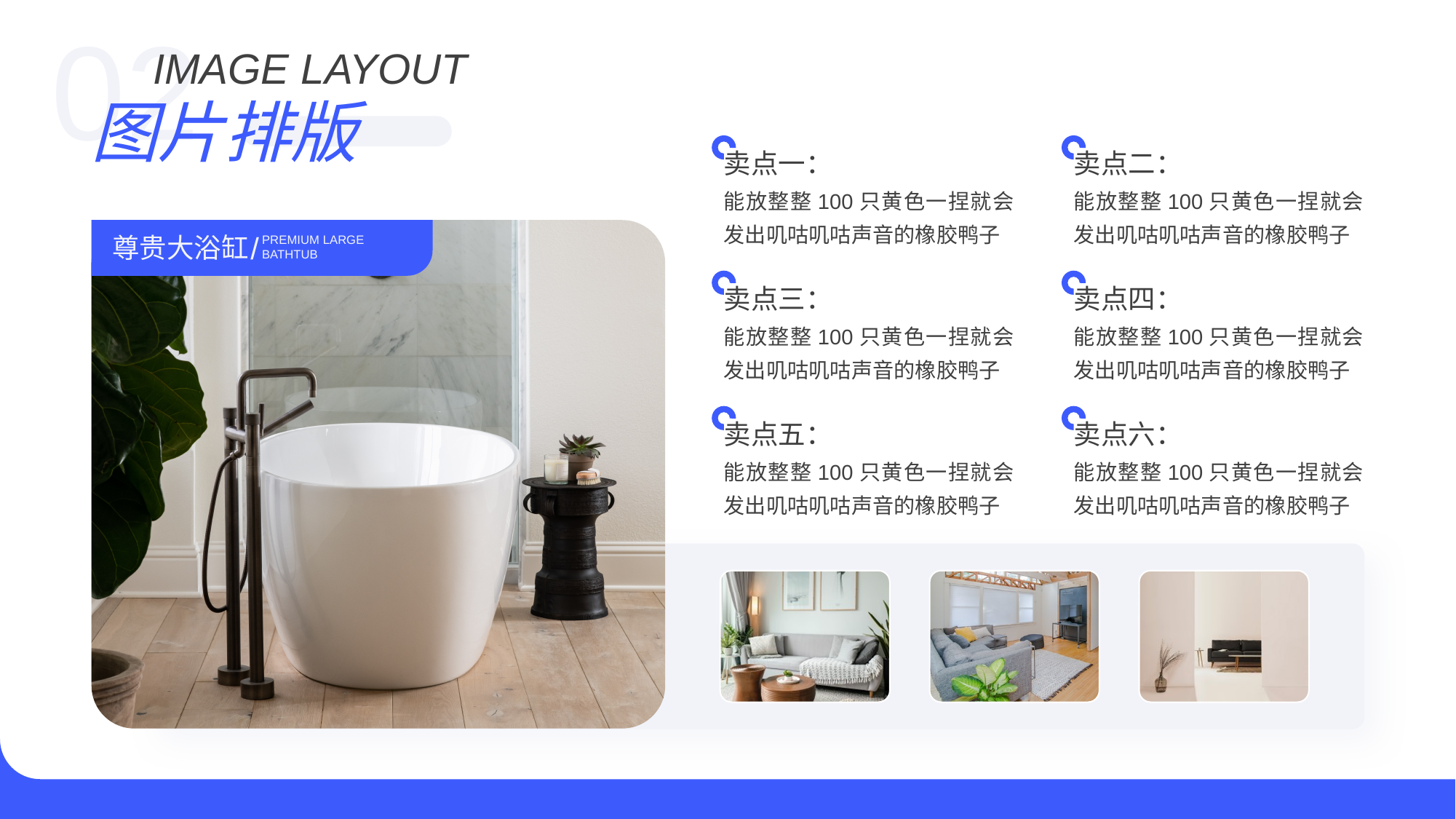

02
IMAGE LAYOUT
图片排版

卖点一：
卖点二：
能放整整100只黄色一捏就会发出叽咕叽咕声音的橡胶鸭子
能放整整100只黄色一捏就会发出叽咕叽咕声音的橡胶鸭子

/
尊贵大浴缸
PREMIUM LARGE BATHTUB

卖点三：
卖点四：
能放整整100只黄色一捏就会发出叽咕叽咕声音的橡胶鸭子
能放整整100只黄色一捏就会发出叽咕叽咕声音的橡胶鸭子

卖点五：
卖点六：
能放整整100只黄色一捏就会发出叽咕叽咕声音的橡胶鸭子
能放整整100只黄色一捏就会发出叽咕叽咕声音的橡胶鸭子